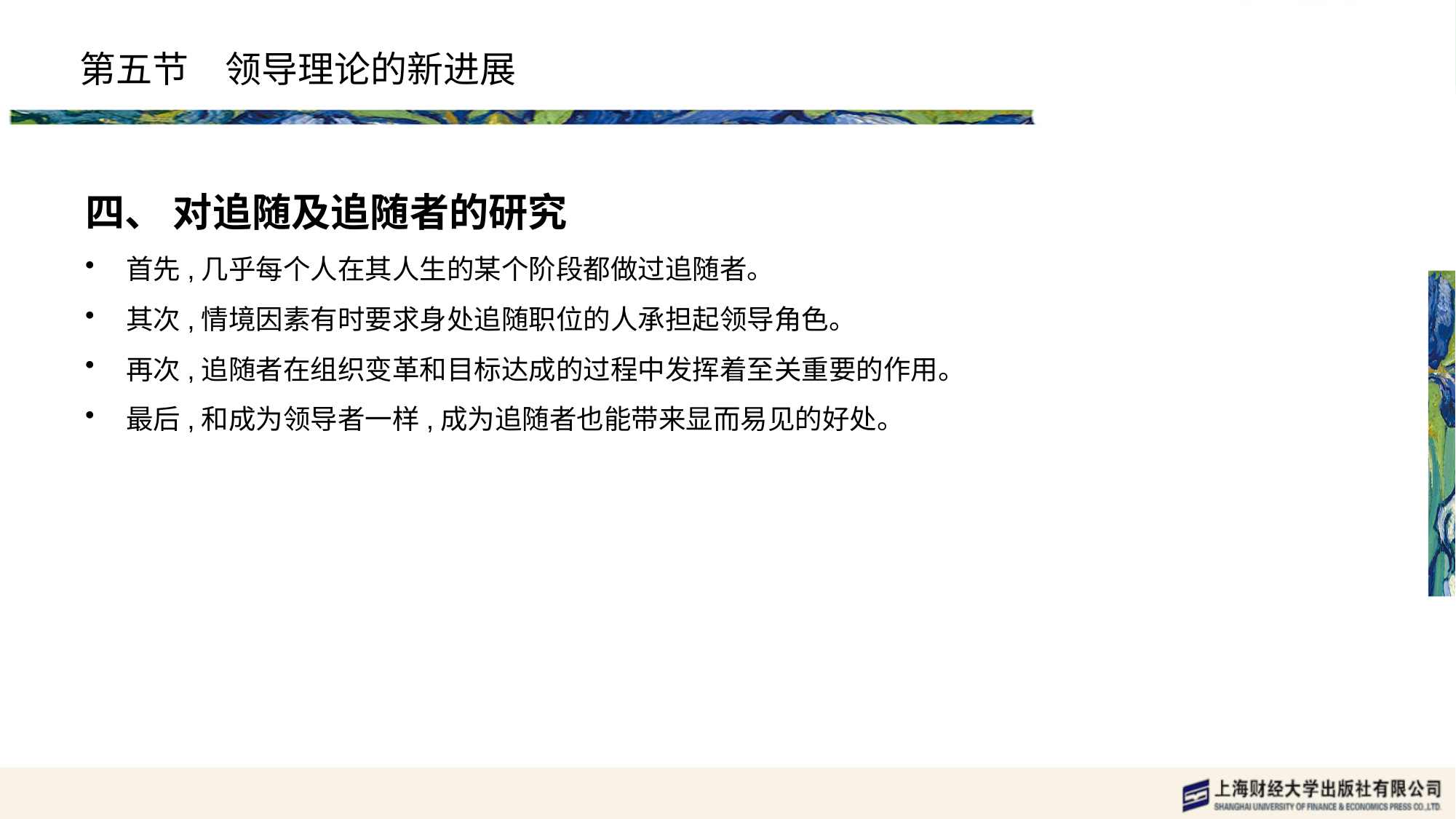

# 第五节　领导理论的新进展
四、 对追随及追随者的研究
首先,几乎每个人在其人生的某个阶段都做过追随者。
其次,情境因素有时要求身处追随职位的人承担起领导角色。
再次,追随者在组织变革和目标达成的过程中发挥着至关重要的作用。
最后,和成为领导者一样,成为追随者也能带来显而易见的好处。